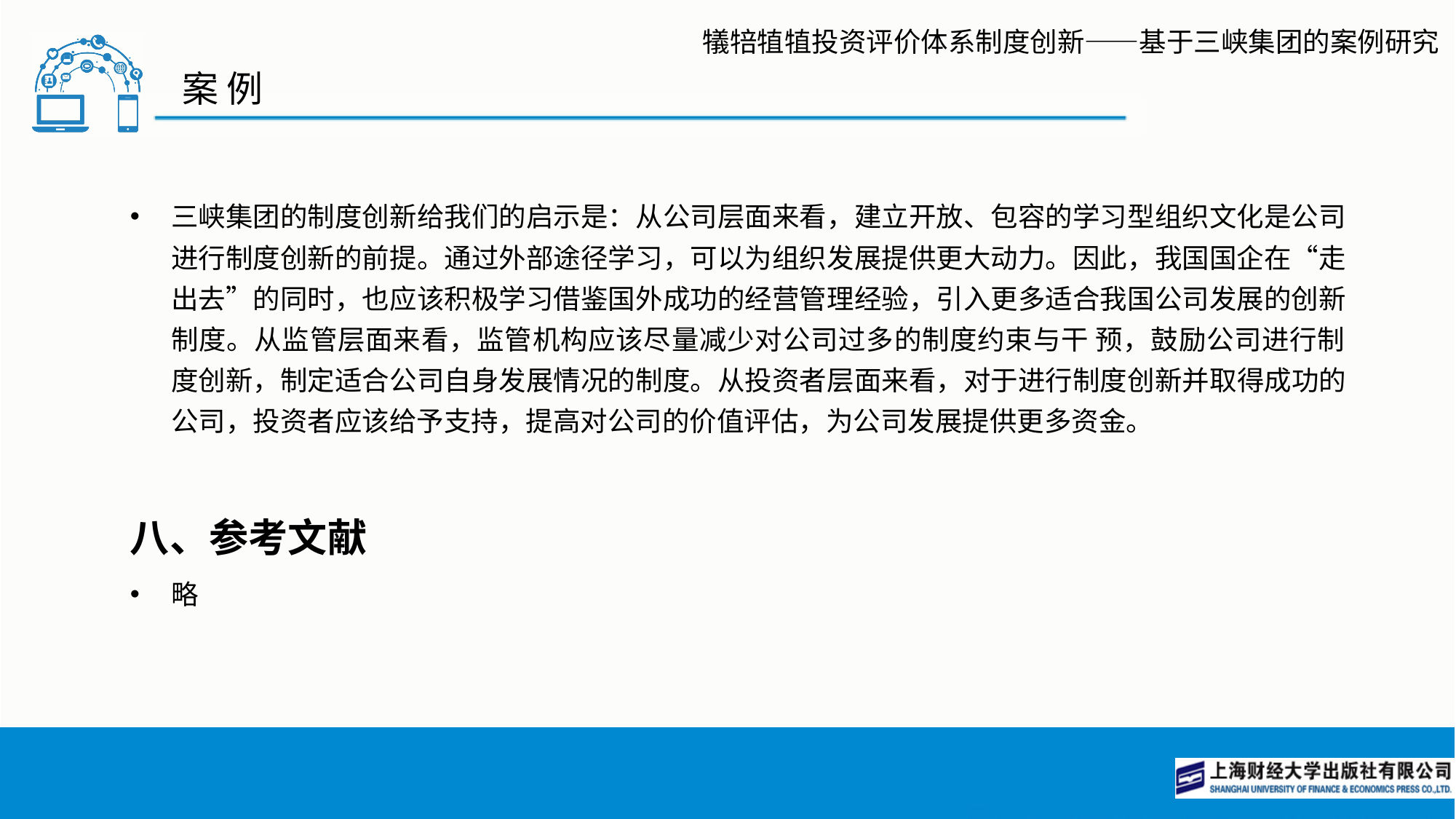

犠犃犆犆投资评价体系制度创新——基于三峡集团的案例研究
# 案 例
三峡集团的制度创新给我们的启示是：从公司层面来看，建立开放、包容的学习型组织文化是公司进行制度创新的前提。通过外部途径学习，可以为组织发展提供更大动力。因此，我国国企在“走出去”的同时，也应该积极学习借鉴国外成功的经营管理经验，引入更多适合我国公司发展的创新制度。从监管层面来看，监管机构应该尽量减少对公司过多的制度约束与干 预，鼓励公司进行制度创新，制定适合公司自身发展情况的制度。从投资者层面来看，对于进行制度创新并取得成功的公司，投资者应该给予支持，提高对公司的价值评估，为公司发展提供更多资金。

八、参考文献
略